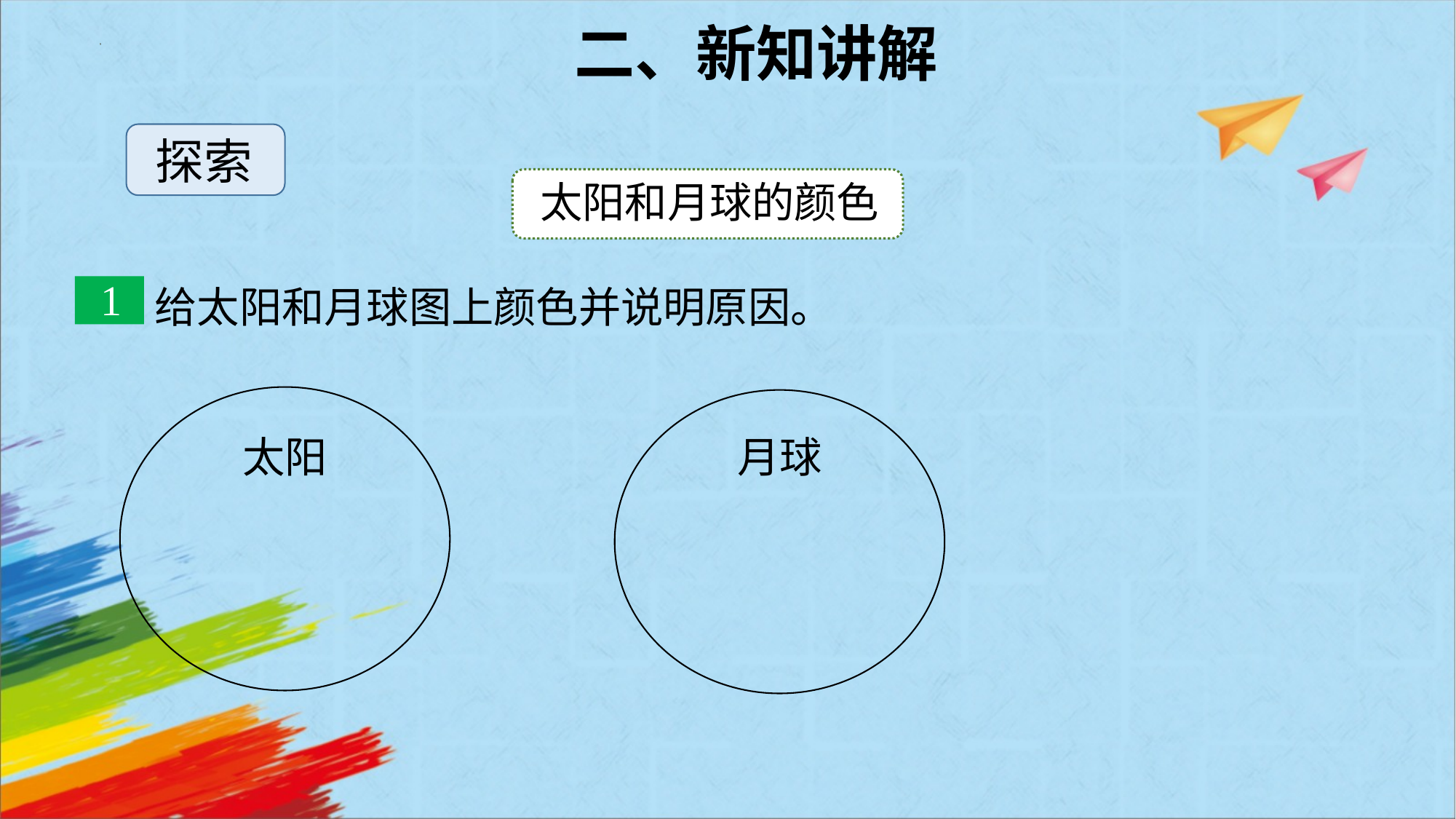

二、新知讲解

探索

太阳和月球的颜色
给太阳和月球图上颜色并说明原因。
1

太阳
月球